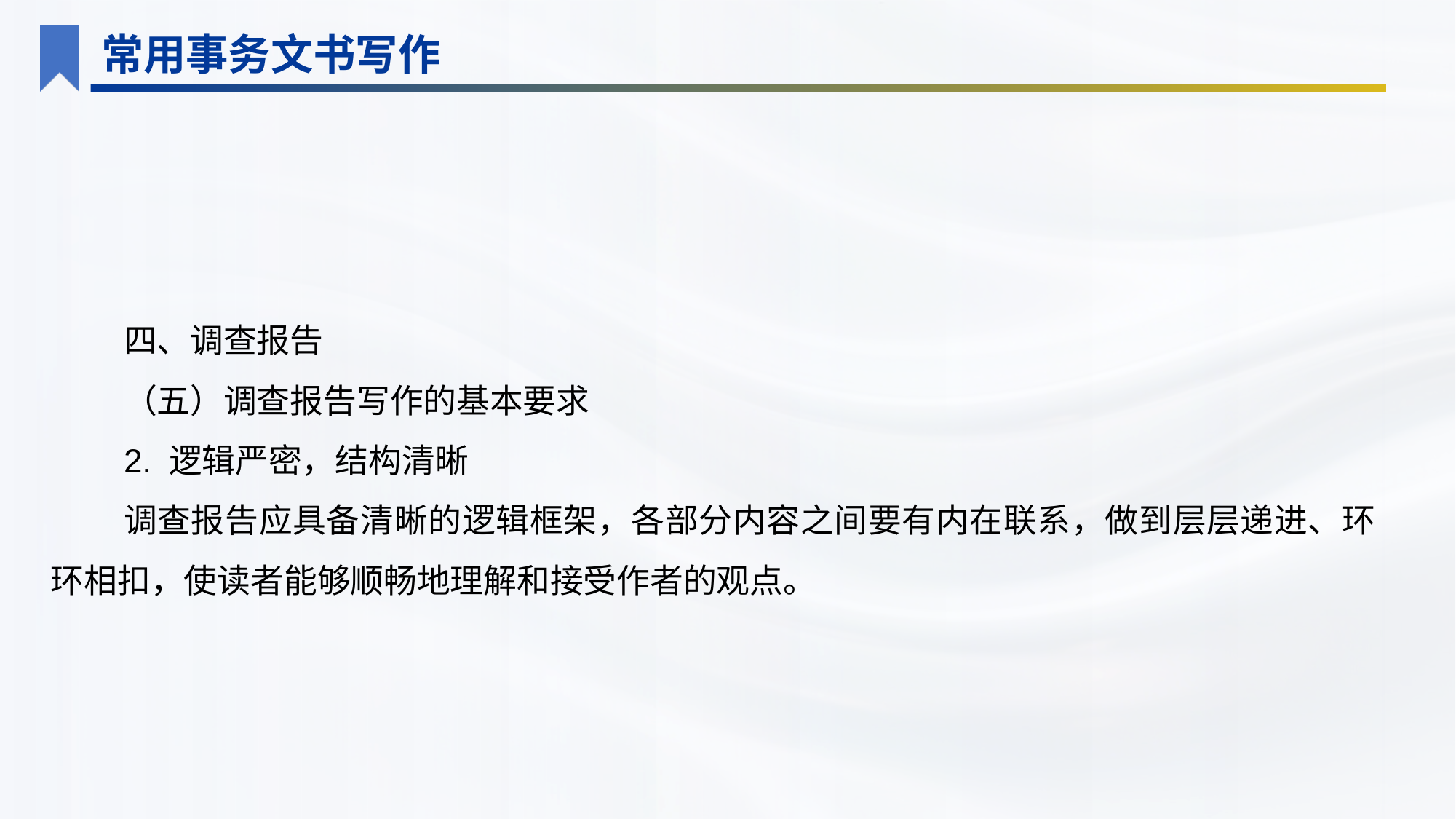

常用事务文书写作
四、调查报告
（五）调查报告写作的基本要求
2. 逻辑严密，结构清晰
调查报告应具备清晰的逻辑框架，各部分内容之间要有内在联系，做到层层递进、环环相扣，使读者能够顺畅地理解和接受作者的观点。